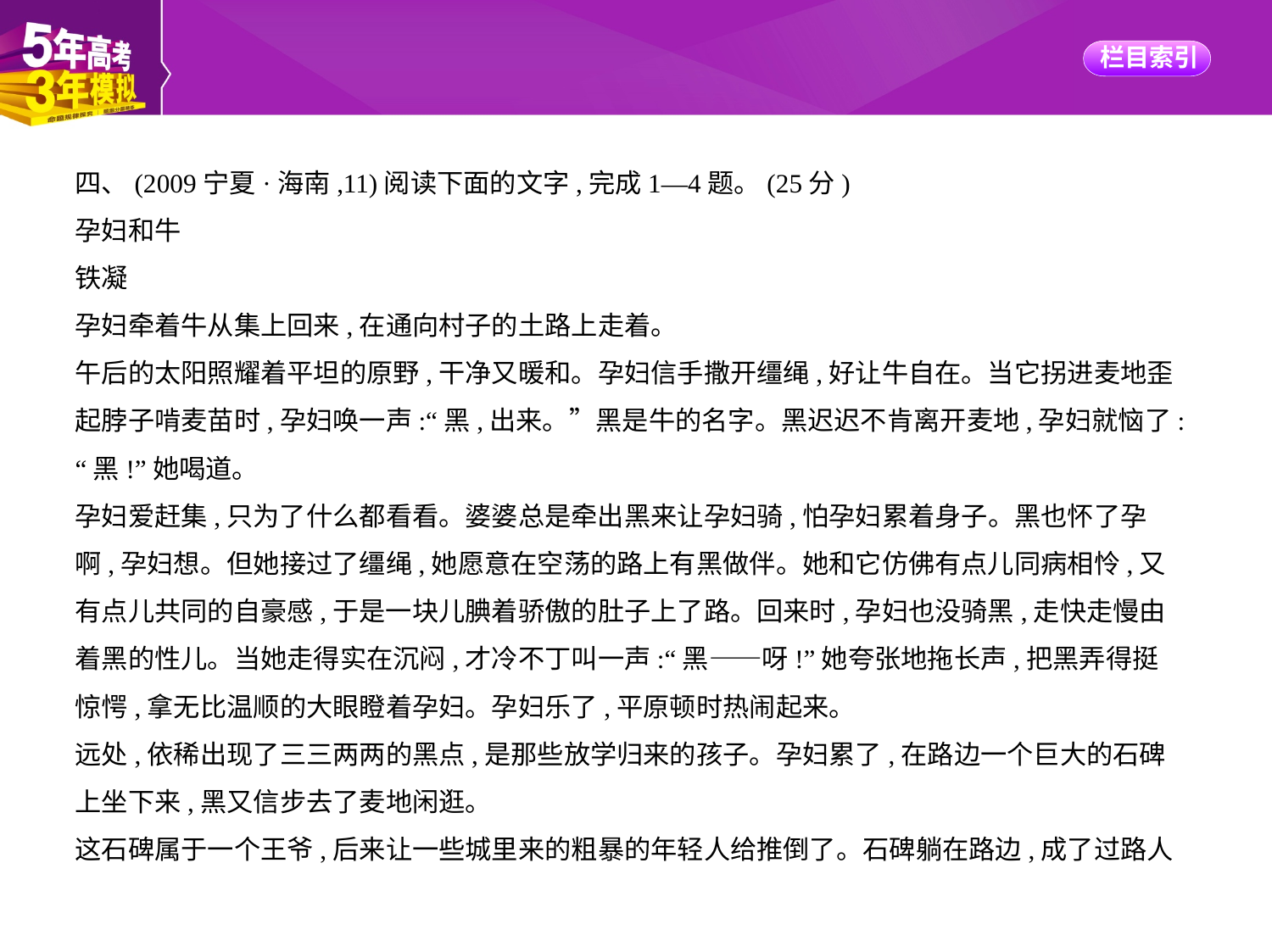

四、(2009宁夏·海南,11)阅读下面的文字,完成1—4题。(25分)
孕妇和牛
铁凝
孕妇牵着牛从集上回来,在通向村子的土路上走着。
午后的太阳照耀着平坦的原野,干净又暖和。孕妇信手撒开缰绳,好让牛自在。当它拐进麦地歪
起脖子啃麦苗时,孕妇唤一声:“黑,出来。”黑是牛的名字。黑迟迟不肯离开麦地,孕妇就恼了:
“黑!”她喝道。
孕妇爱赶集,只为了什么都看看。婆婆总是牵出黑来让孕妇骑,怕孕妇累着身子。黑也怀了孕
啊,孕妇想。但她接过了缰绳,她愿意在空荡的路上有黑做伴。她和它仿佛有点儿同病相怜,又
有点儿共同的自豪感,于是一块儿腆着骄傲的肚子上了路。回来时,孕妇也没骑黑,走快走慢由
着黑的性儿。当她走得实在沉闷,才冷不丁叫一声:“黑——呀!”她夸张地拖长声,把黑弄得挺
惊愕,拿无比温顺的大眼瞪着孕妇。孕妇乐了,平原顿时热闹起来。
远处,依稀出现了三三两两的黑点,是那些放学归来的孩子。孕妇累了,在路边一个巨大的石碑
上坐下来,黑又信步去了麦地闲逛。
这石碑属于一个王爷,后来让一些城里来的粗暴的年轻人给推倒了。石碑躺在路边,成了过路人